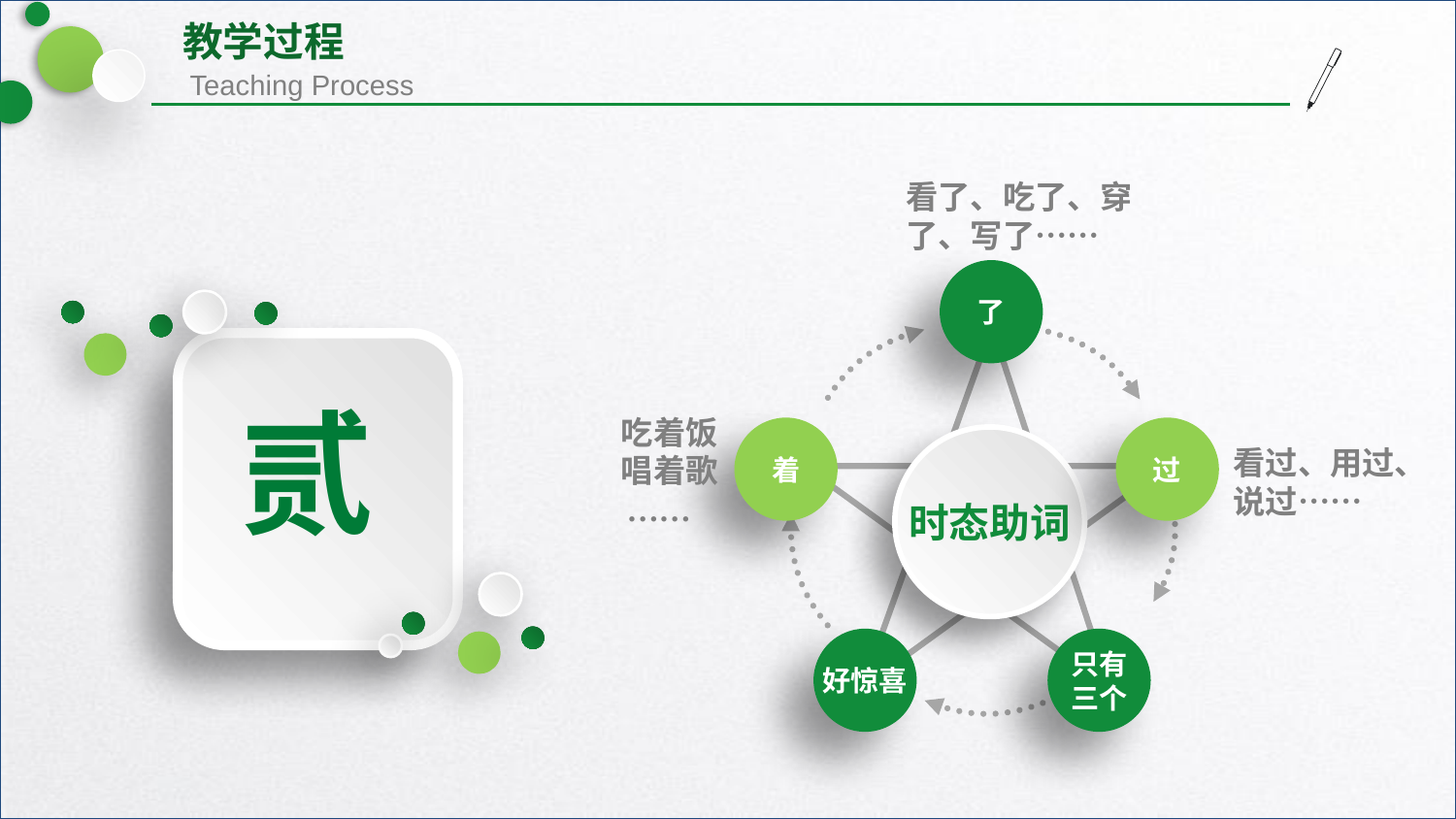

看了、吃了、穿了、写了……
了

贰
       吃着饭
       唱着歌
        ……
着
过
时态助词
看过、用过、说过……

好惊喜
只有
三个